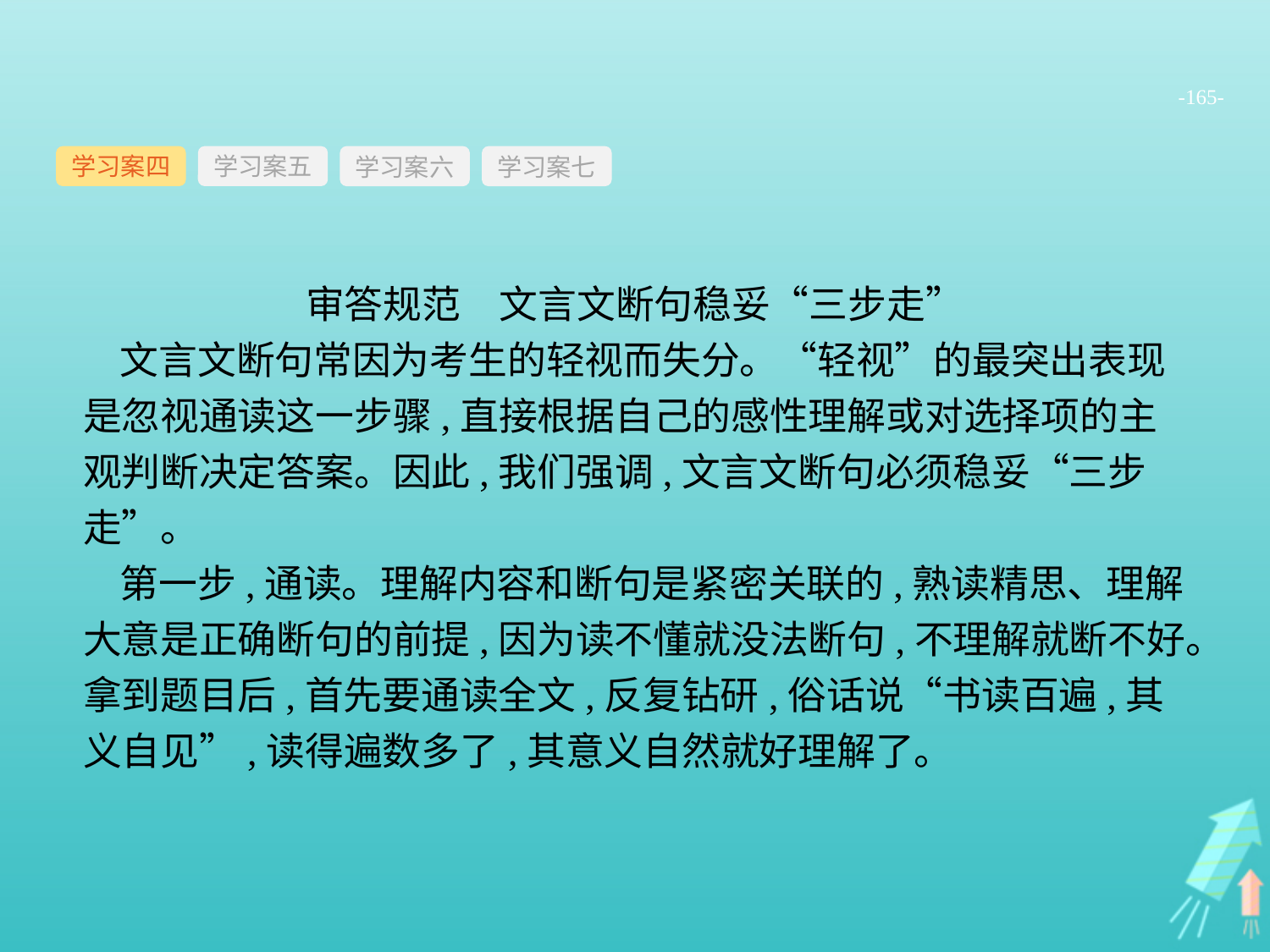

-165-
学习案四
学习案六
学习案七
学习案五
审答规范　文言文断句稳妥“三步走”
文言文断句常因为考生的轻视而失分。“轻视”的最突出表现是忽视通读这一步骤,直接根据自己的感性理解或对选择项的主观判断决定答案。因此,我们强调,文言文断句必须稳妥“三步走”。
第一步,通读。理解内容和断句是紧密关联的,熟读精思、理解大意是正确断句的前提,因为读不懂就没法断句,不理解就断不好。拿到题目后,首先要通读全文,反复钻研,俗话说“书读百遍,其义自见”,读得遍数多了,其意义自然就好理解了。